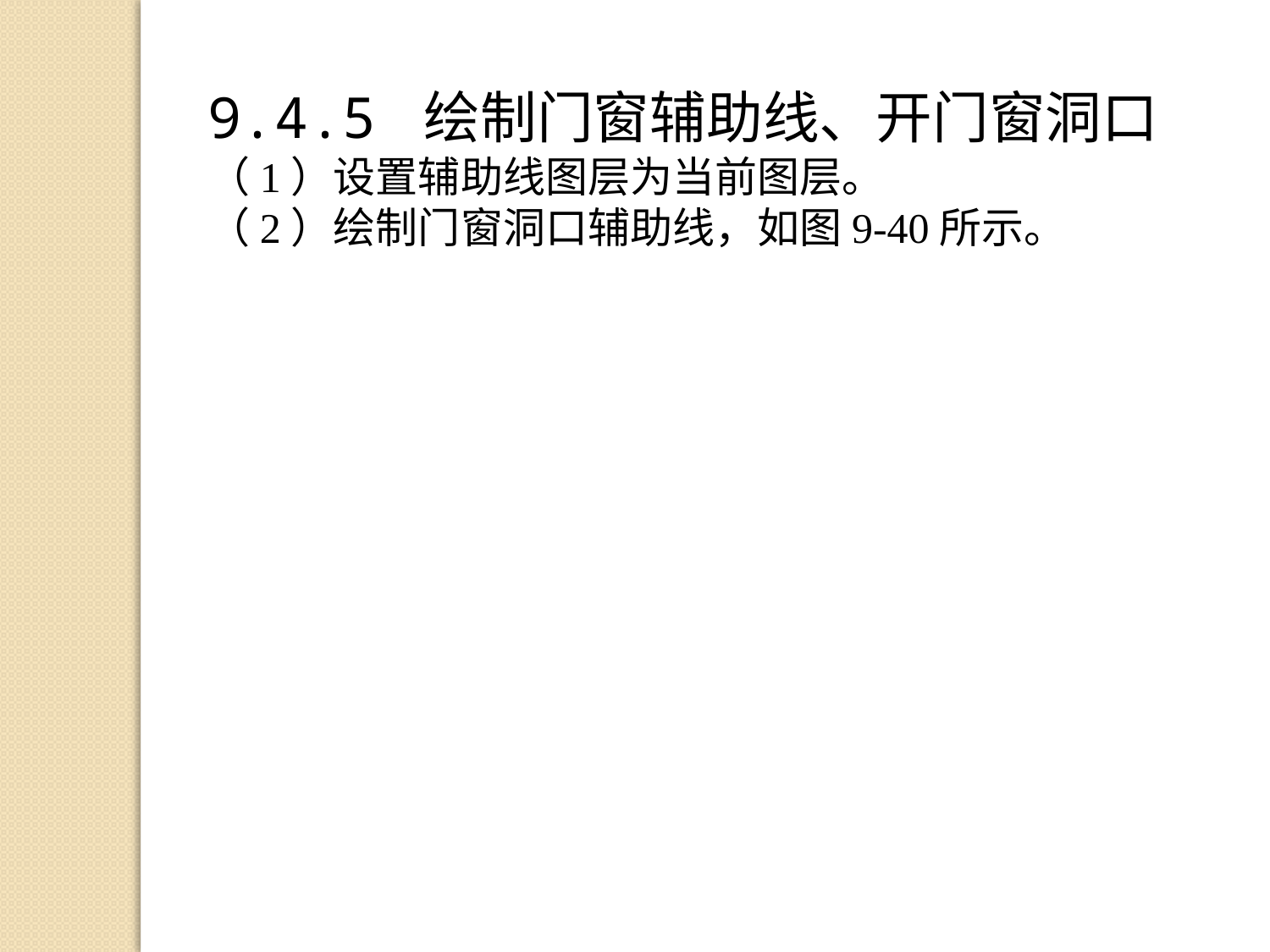

9.4.5 绘制门窗辅助线、开门窗洞口
（1）设置辅助线图层为当前图层。
（2）绘制门窗洞口辅助线，如图9-40所示。